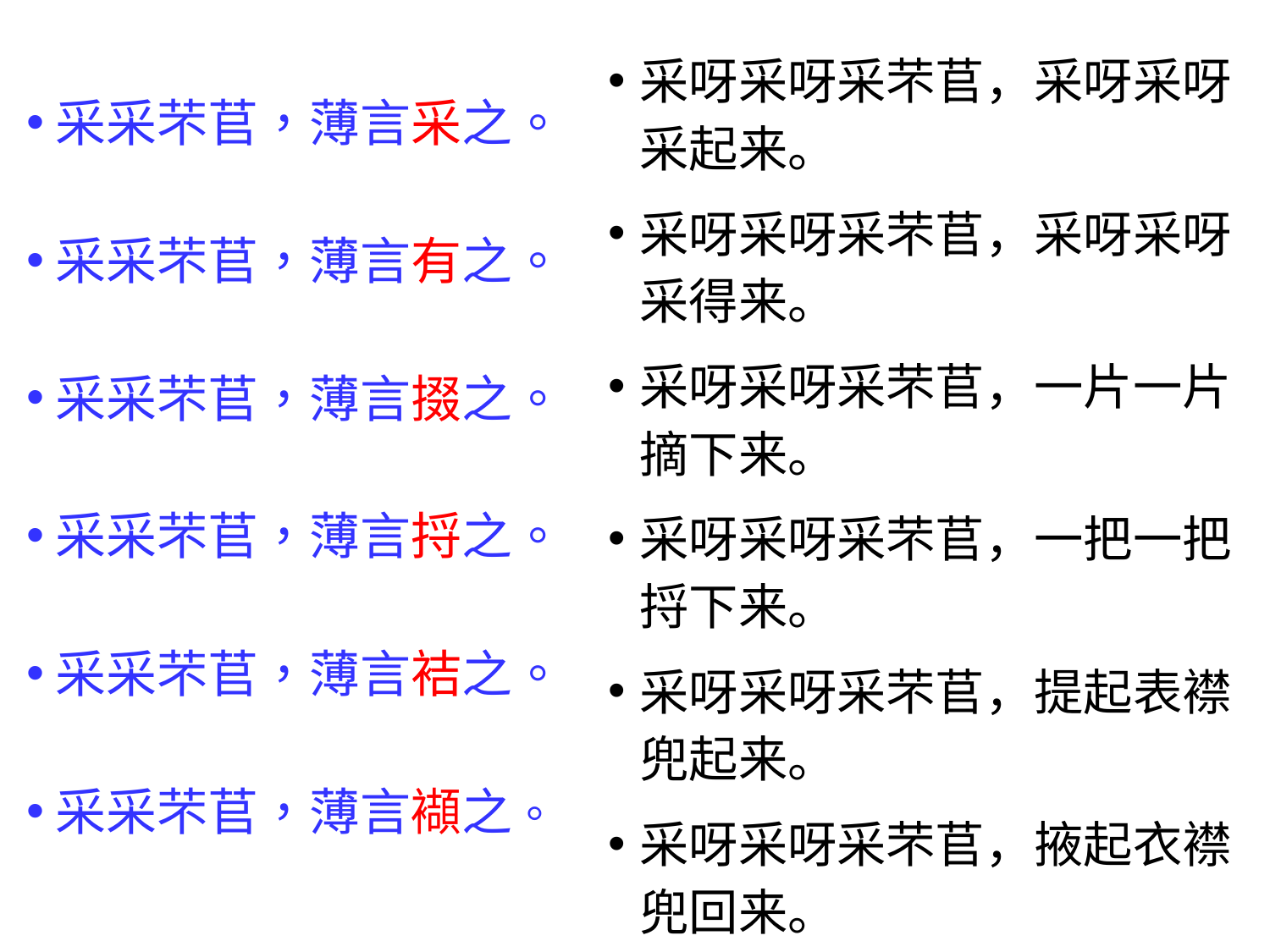

采采芣苢，薄言采之。
采采芣苢，薄言有之。
采采芣苢，薄言掇之。
采采芣苢，薄言捋之。
采采芣苢，薄言袺之。
采采芣苢，薄言襭之。
采呀采呀采芣苢，采呀采呀采起来。
采呀采呀采芣苢，采呀采呀采得来。
采呀采呀采芣苢，一片一片摘下来。
采呀采呀采芣苢，一把一把捋下来。
采呀采呀采芣苢，提起表襟兜起来。
采呀采呀采芣苢，掖起衣襟兜回来。